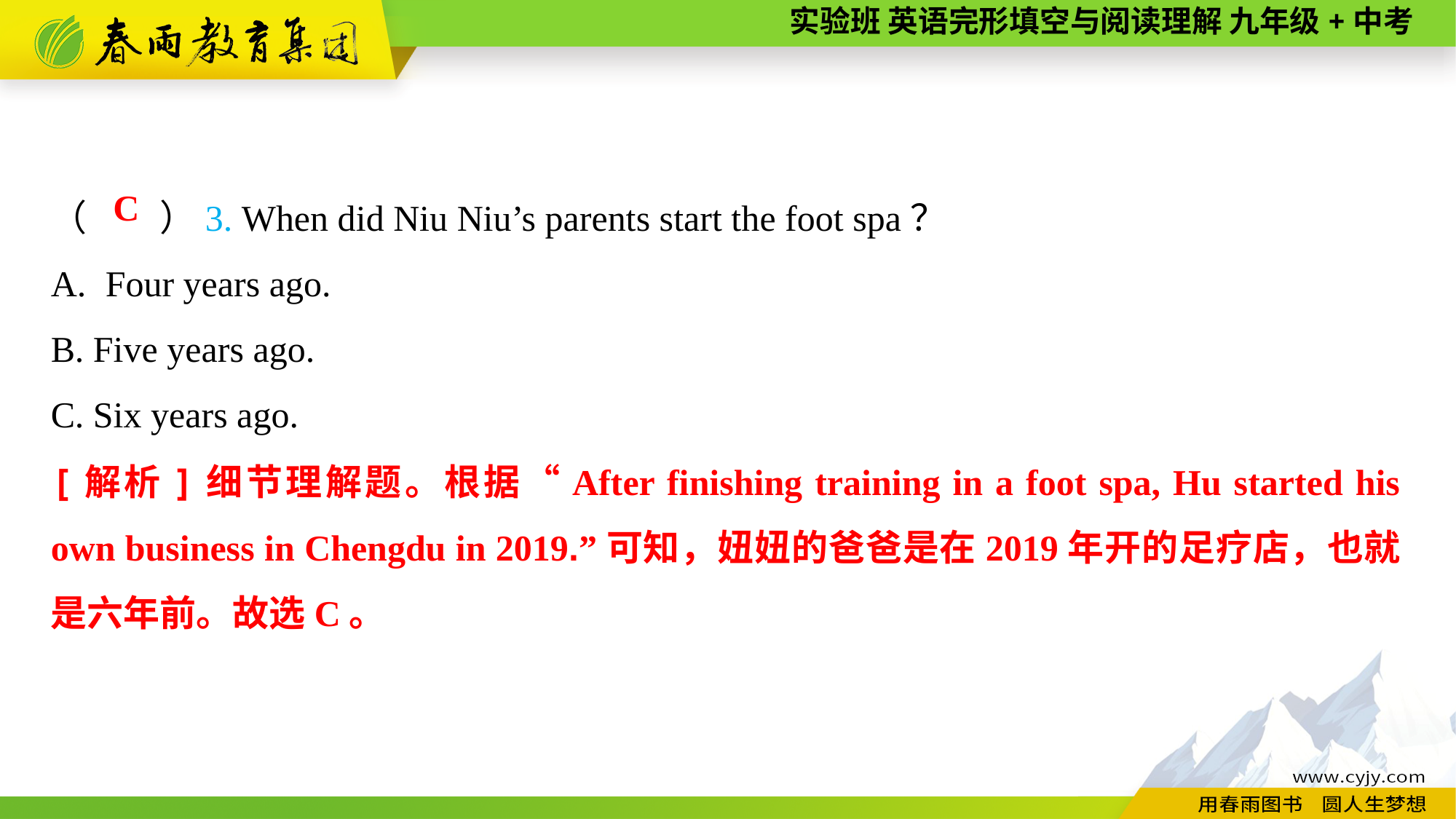

（　　）3. When did Niu Niu’s parents start the foot spa？
Four years ago.
B. Five years ago.
C. Six years ago.
C
[解析]细节理解题。根据“After finishing training in a foot spa, Hu started his own business in Chengdu in 2019.”可知，妞妞的爸爸是在2019年开的足疗店，也就是六年前。故选C。